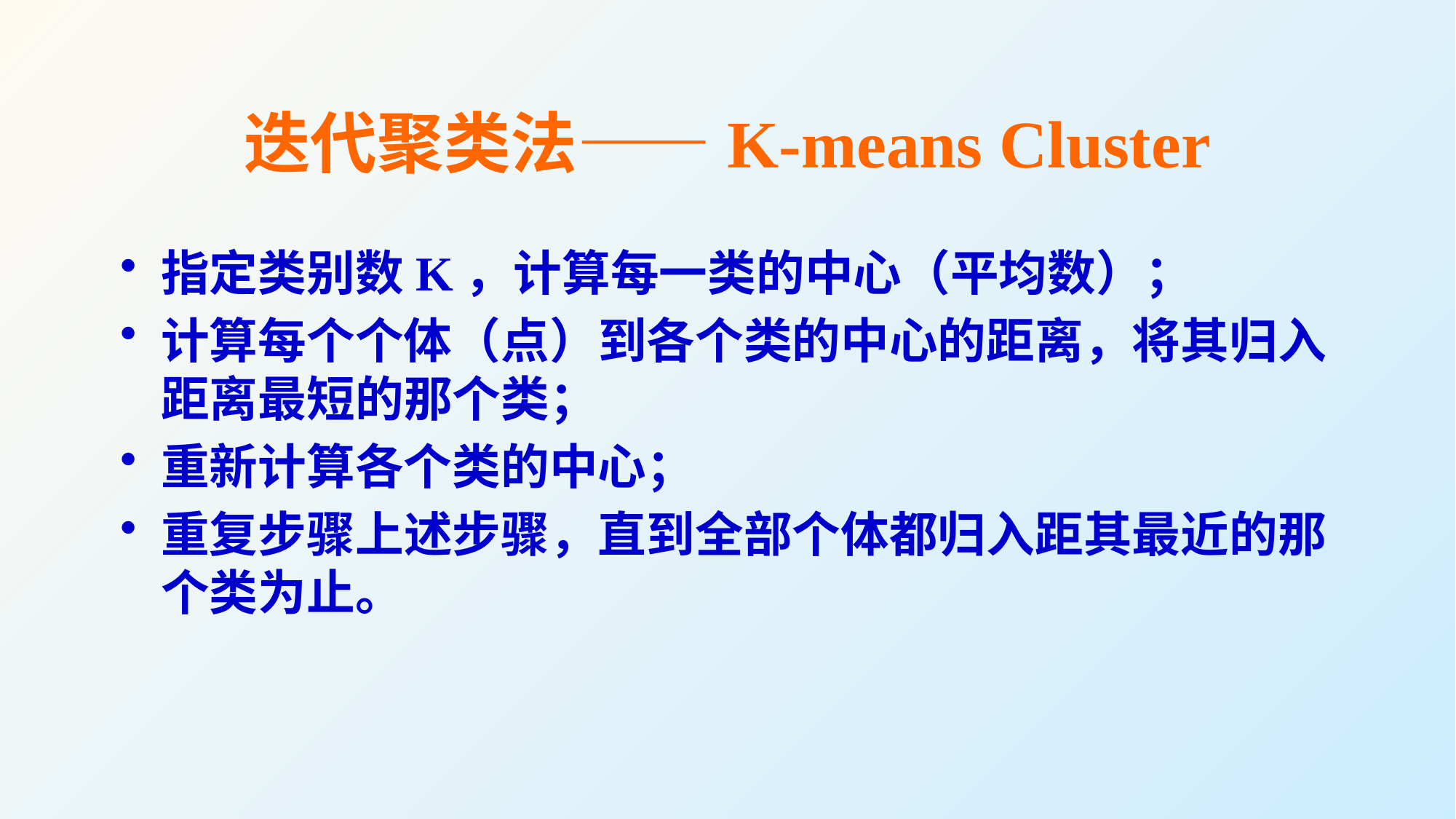

# 迭代聚类法——K-means Cluster
指定类别数K，计算每一类的中心（平均数）；
计算每个个体（点）到各个类的中心的距离，将其归入距离最短的那个类；
重新计算各个类的中心；
重复步骤上述步骤，直到全部个体都归入距其最近的那个类为止。